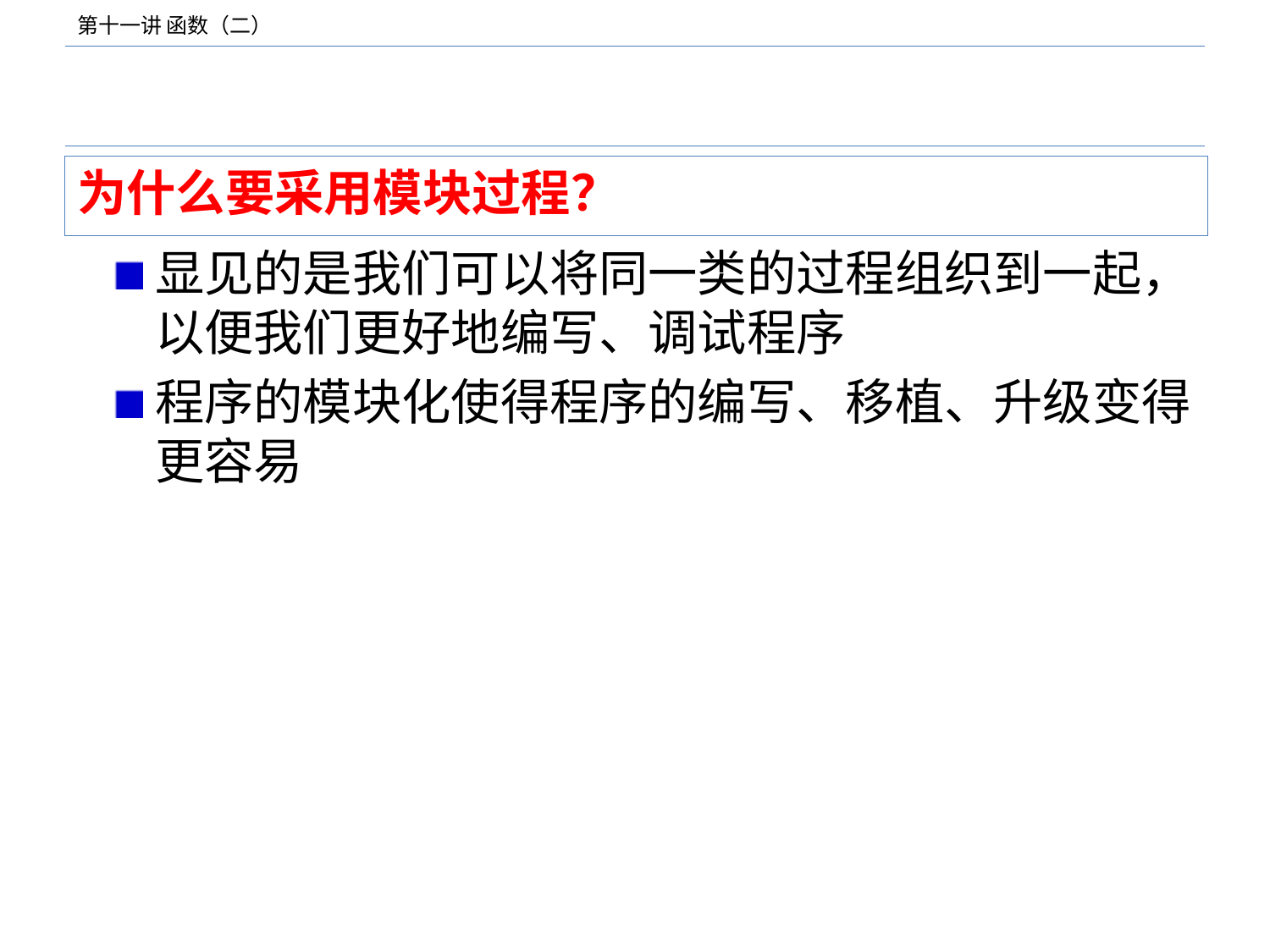

#
为什么要采用模块过程？
显见的是我们可以将同一类的过程组织到一起，以便我们更好地编写、调试程序
程序的模块化使得程序的编写、移植、升级变得更容易